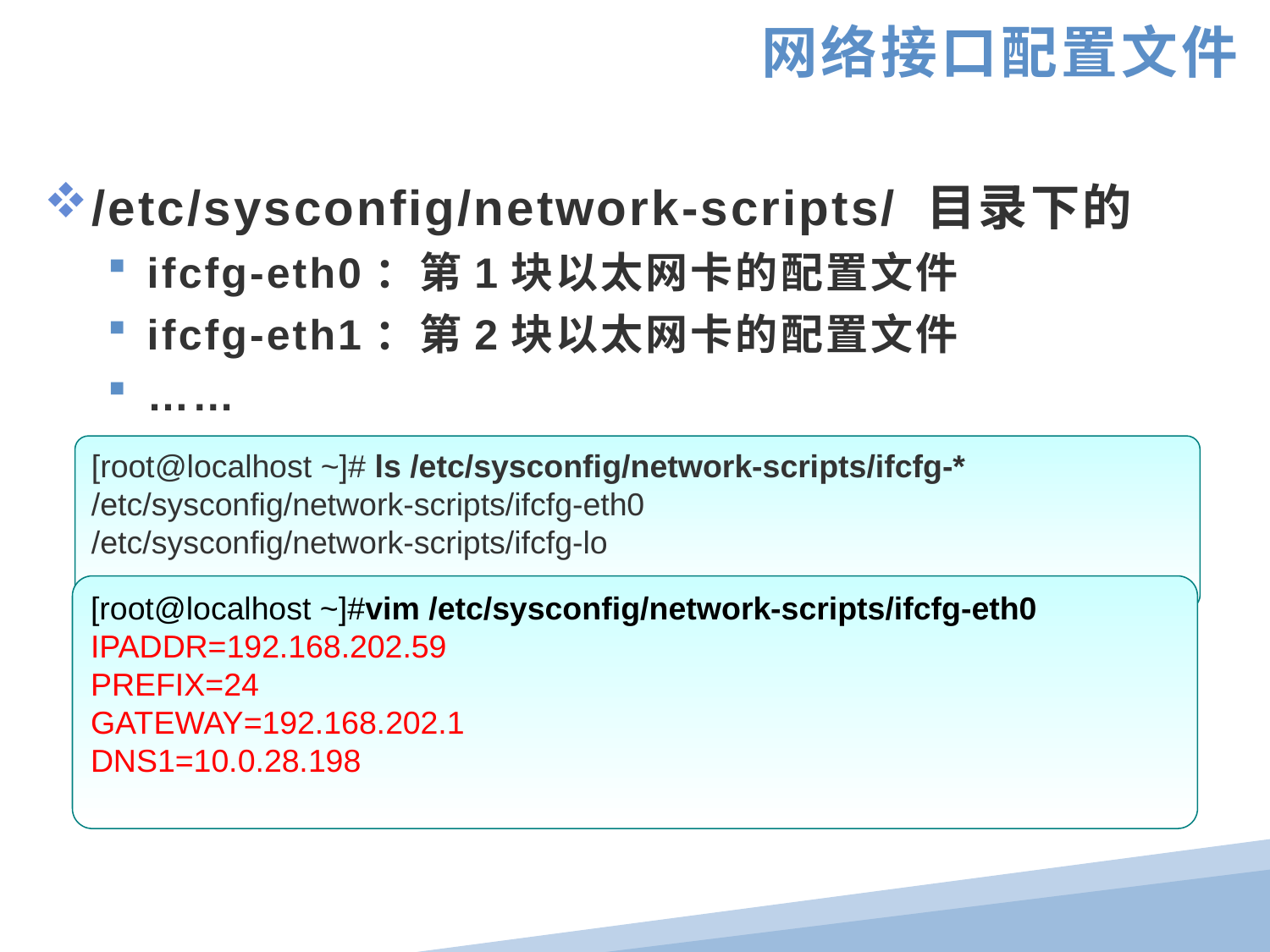

网络接口配置文件
/etc/sysconfig/network-scripts/ 目录下的
ifcfg-eth0：第1块以太网卡的配置文件
ifcfg-eth1：第2块以太网卡的配置文件
……

[root@localhost ~]# ls /etc/sysconfig/network-scripts/ifcfg-*
/etc/sysconfig/network-scripts/ifcfg-eth0
/etc/sysconfig/network-scripts/ifcfg-lo

[root@localhost ~]#vim /etc/sysconfig/network-scripts/ifcfg-eth0
IPADDR=192.168.202.59
PREFIX=24
GATEWAY=192.168.202.1
DNS1=10.0.28.198